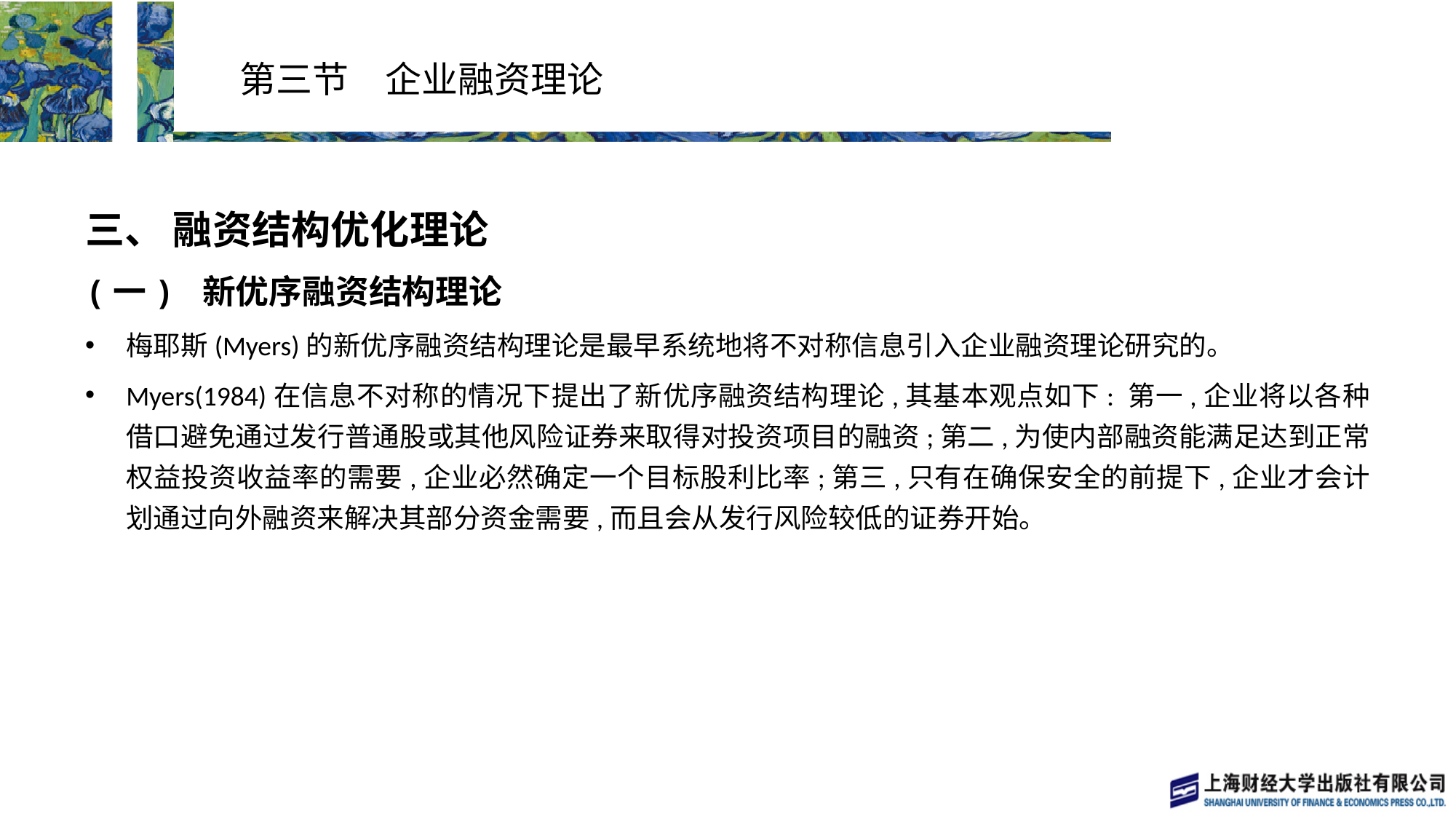

# 第三节　企业融资理论
三、 融资结构优化理论
(一) 新优序融资结构理论
梅耶斯(Myers)的新优序融资结构理论是最早系统地将不对称信息引入企业融资理论研究的。
Myers(1984)在信息不对称的情况下提出了新优序融资结构理论,其基本观点如下: 第一,企业将以各种借口避免通过发行普通股或其他风险证券来取得对投资项目的融资;第二,为使内部融资能满足达到正常权益投资收益率的需要,企业必然确定一个目标股利比率;第三,只有在确保安全的前提下,企业才会计划通过向外融资来解决其部分资金需要,而且会从发行风险较低的证券开始。